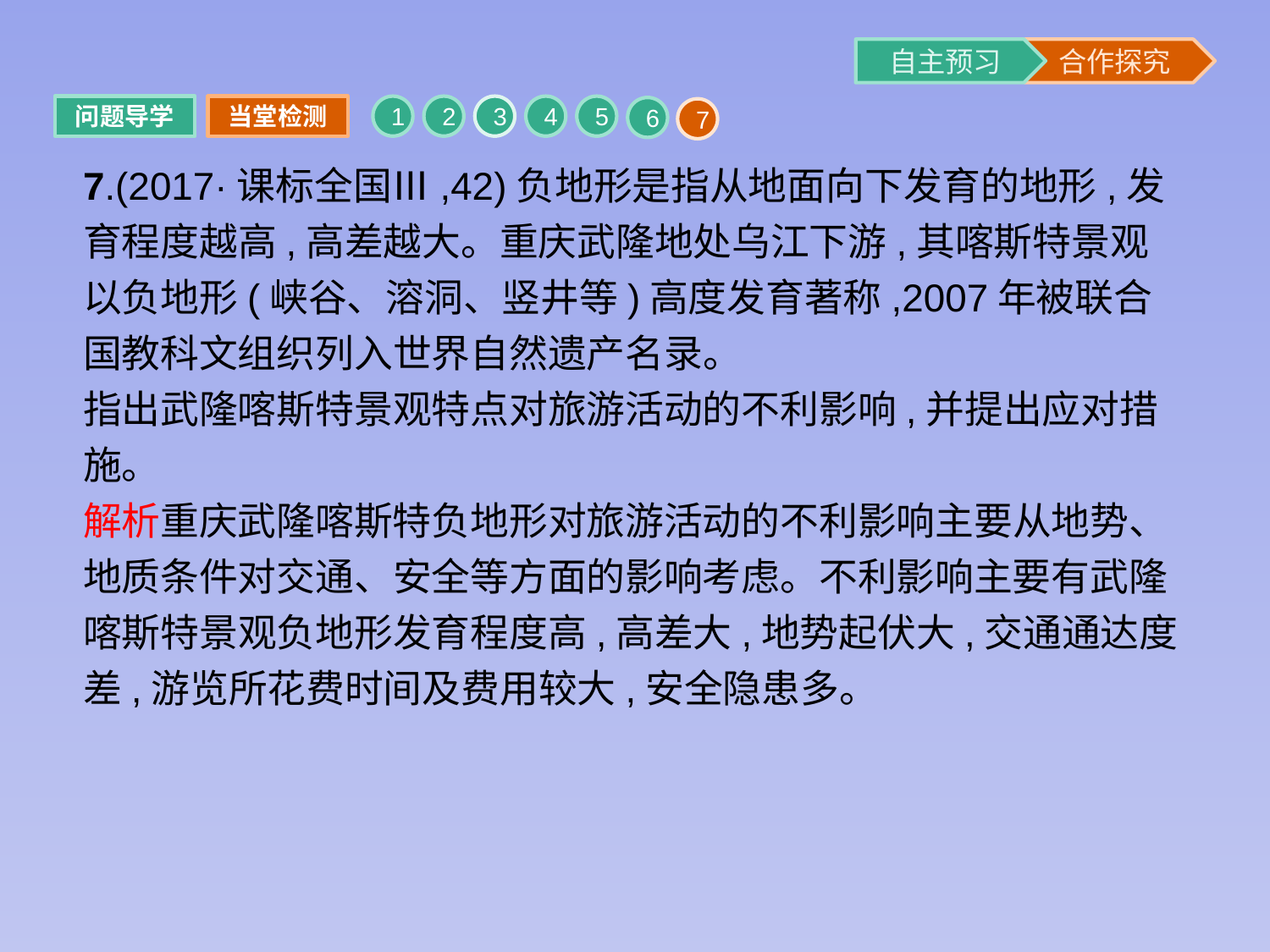

问题导学
当堂检测
1
2
3
4
5
6
7
7.(2017·课标全国Ⅲ,42)负地形是指从地面向下发育的地形,发育程度越高,高差越大。重庆武隆地处乌江下游,其喀斯特景观以负地形(峡谷、溶洞、竖井等)高度发育著称,2007年被联合国教科文组织列入世界自然遗产名录。
指出武隆喀斯特景观特点对旅游活动的不利影响,并提出应对措施。
解析重庆武隆喀斯特负地形对旅游活动的不利影响主要从地势、地质条件对交通、安全等方面的影响考虑。不利影响主要有武隆喀斯特景观负地形发育程度高,高差大,地势起伏大,交通通达度差,游览所花费时间及费用较大,安全隐患多。